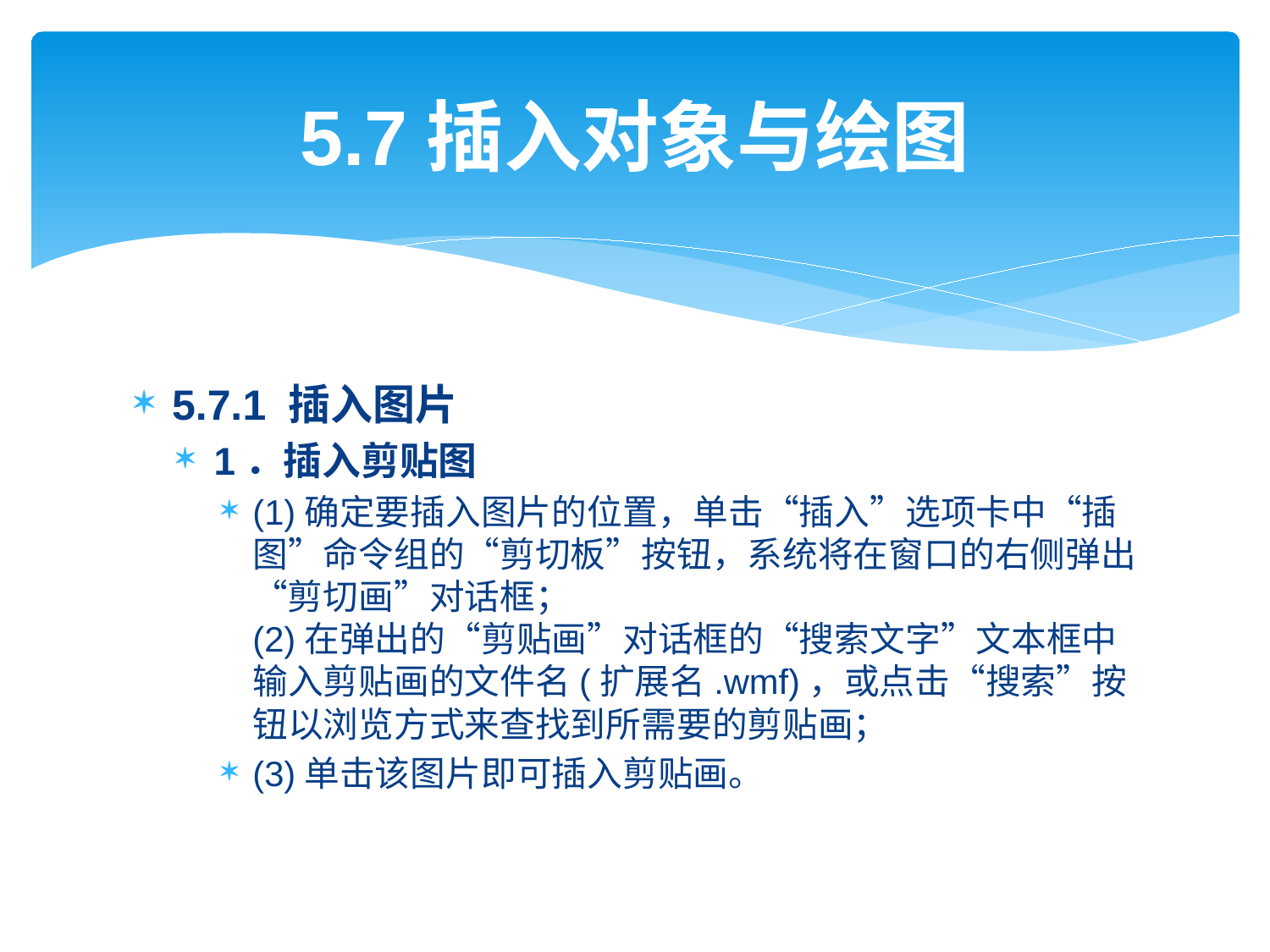

# 5.7插入对象与绘图
5.7.1 插入图片
1．插入剪贴图
(1)确定要插入图片的位置，单击“插入”选项卡中“插图”命令组的“剪切板”按钮，系统将在窗口的右侧弹出“剪切画”对话框；
(2)在弹出的“剪贴画”对话框的“搜索文字”文本框中输入剪贴画的文件名(扩展名.wmf)，或点击“搜索”按钮以浏览方式来查找到所需要的剪贴画；
(3)单击该图片即可插入剪贴画。